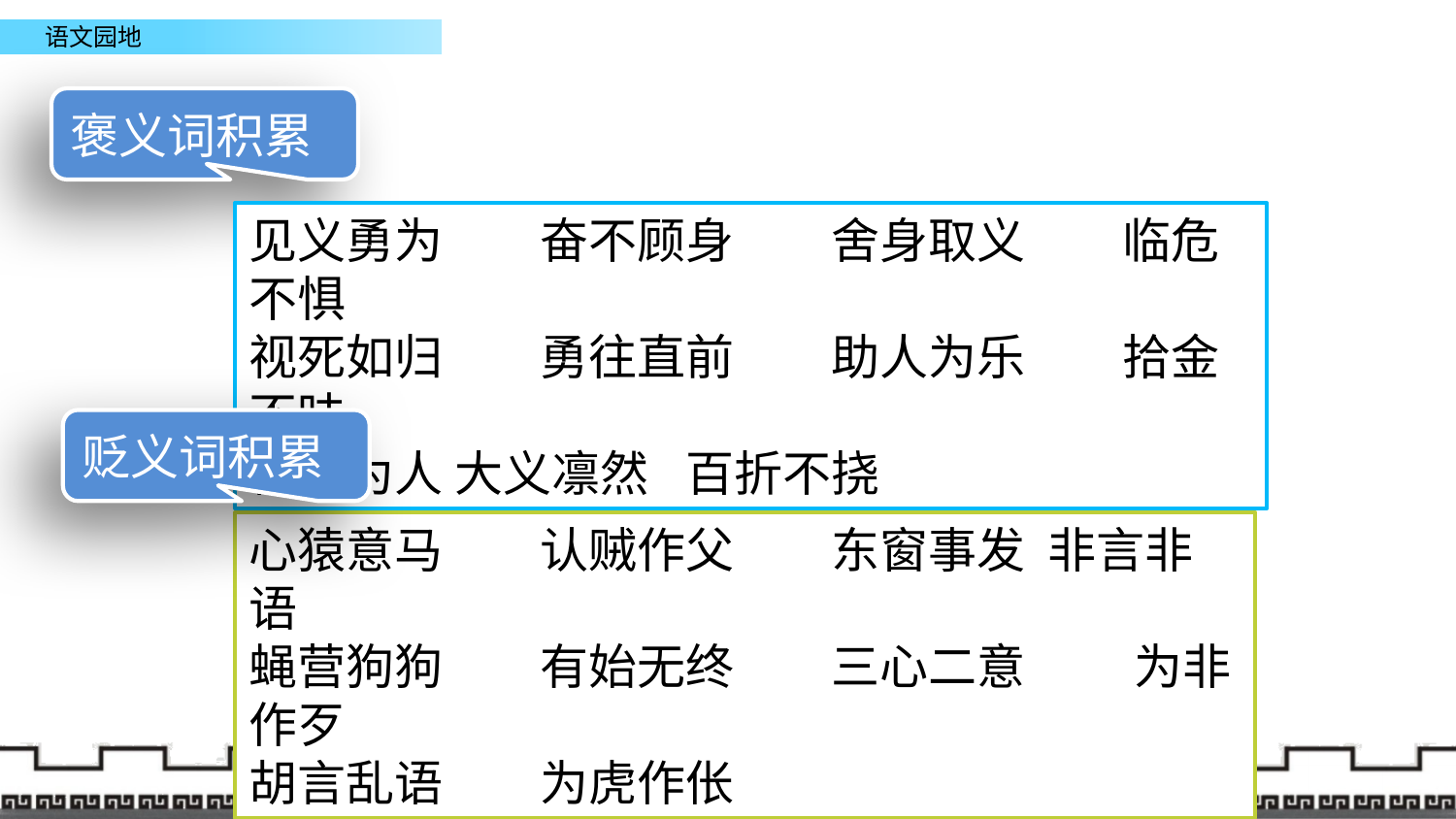

褒义词积累
见义勇为	奋不顾身	舍身取义	临危不惧
视死如归	勇往直前	助人为乐	拾金不昧
舍己为人 大义凛然	百折不挠
贬义词积累
心猿意马	认贼作父	东窗事发  非言非语
蝇营狗狗	有始无终	三心二意	 为非作歹
胡言乱语	为虎作伥